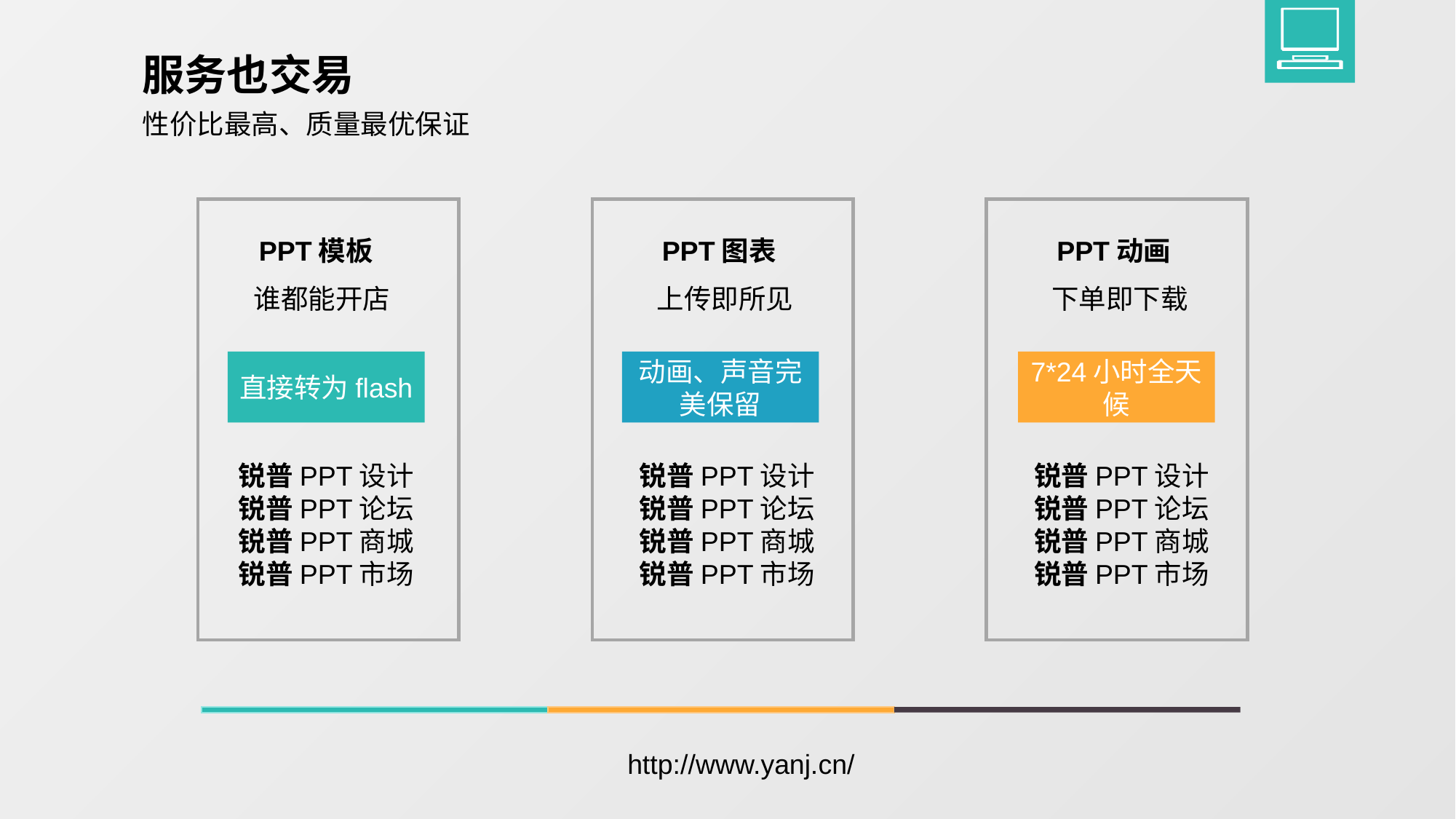

服务也交易
性价比最高、质量最优保证

PPT模板
PPT图表
PPT动画
谁都能开店
上传即所见
下单即下载
直接转为flash
动画、声音完美保留
7*24小时全天候
锐普PPT设计
锐普PPT论坛
锐普PPT商城
锐普PPT市场
锐普PPT设计
锐普PPT论坛
锐普PPT商城
锐普PPT市场
锐普PPT设计
锐普PPT论坛
锐普PPT商城
锐普PPT市场

http://www.yanj.cn/